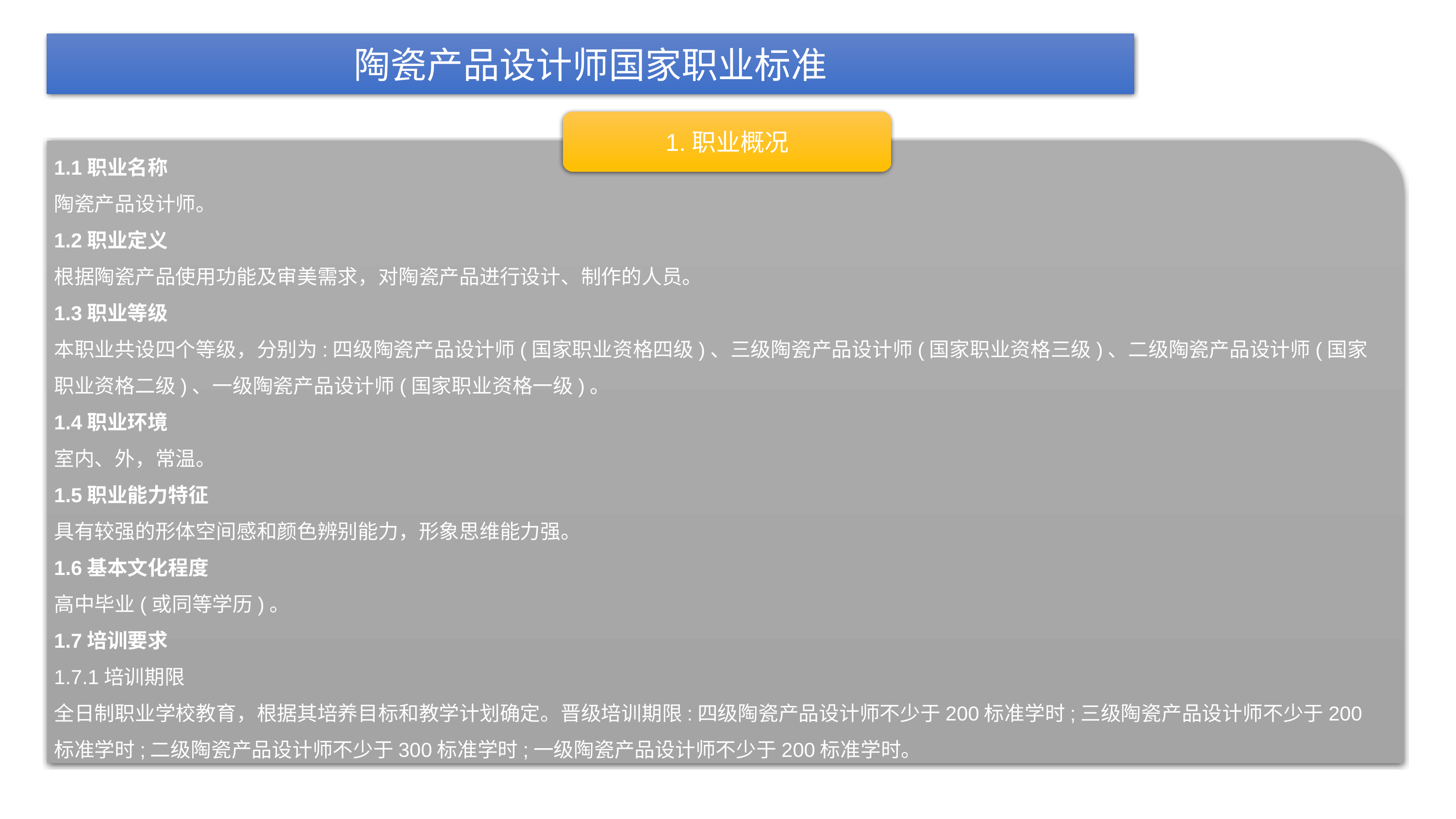

陶瓷产品设计师国家职业标准
1.职业概况
1.1职业名称
陶瓷产品设计师。
1.2职业定义
根据陶瓷产品使用功能及审美需求，对陶瓷产品进行设计、制作的人员。
1.3职业等级
本职业共设四个等级，分别为:四级陶瓷产品设计师(国家职业资格四级)、三级陶瓷产品设计师(国家职业资格三级)、二级陶瓷产品设计师(国家职业资格二级)、一级陶瓷产品设计师(国家职业资格一级)。
1.4职业环境
室内、外，常温。
1.5职业能力特征
具有较强的形体空间感和颜色辨别能力，形象思维能力强。
1.6基本文化程度
高中毕业(或同等学历)。
1.7培训要求
1.7.1培训期限
全日制职业学校教育，根据其培养目标和教学计划确定。晋级培训期限:四级陶瓷产品设计师不少于200标准学时;三级陶瓷产品设计师不少于200标准学时;二级陶瓷产品设计师不少于300标准学时;一级陶瓷产品设计师不少于200标准学时。